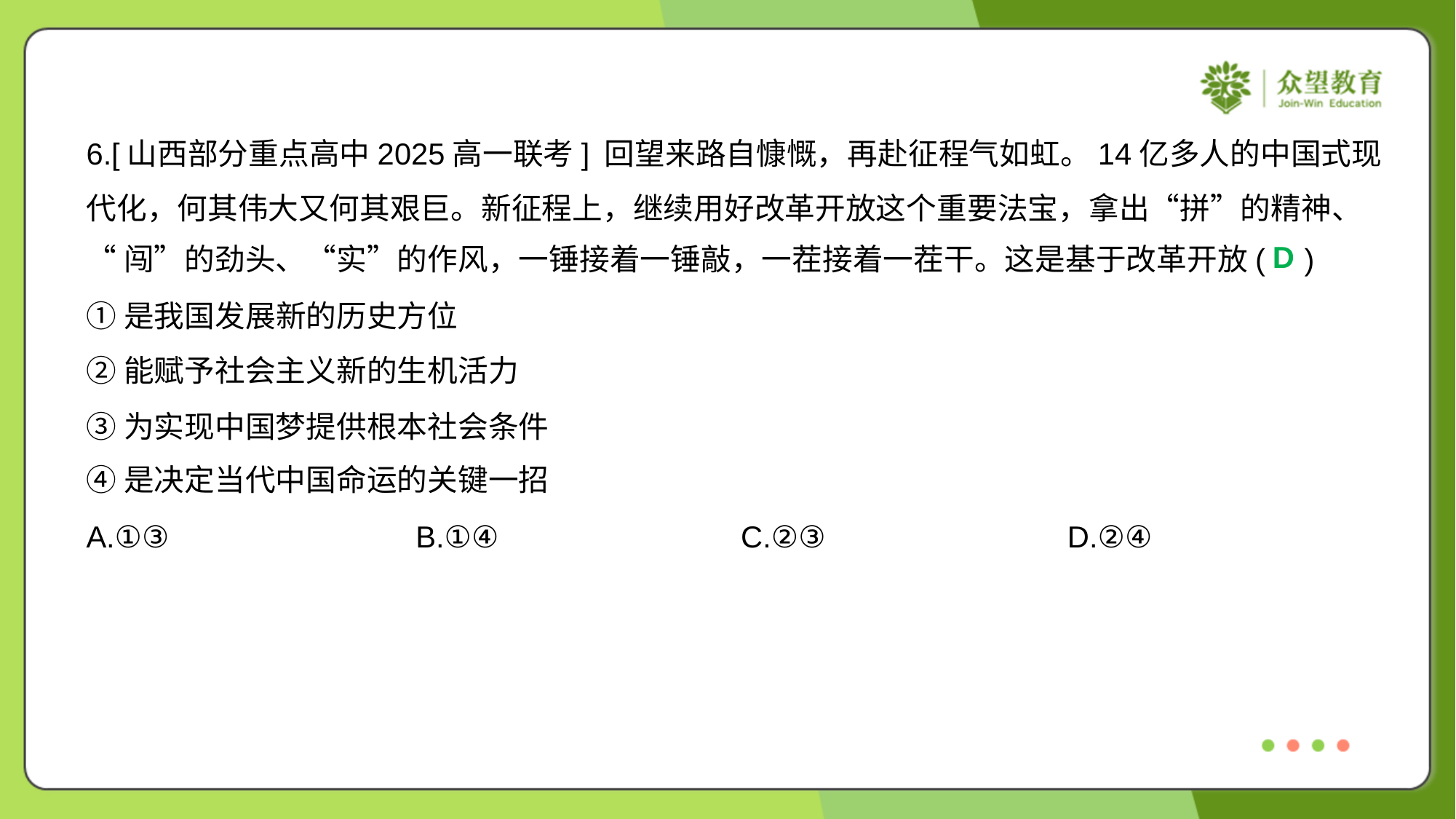

6.[山西部分重点高中2025高一联考] 回望来路自慷慨，再赴征程气如虹。14亿多人的中国式现
代化，何其伟大又何其艰巨。新征程上，继续用好改革开放这个重要法宝，拿出“拼”的精神、
“闯”的劲头、“实”的作风，一锤接着一锤敲，一茬接着一茬干。这是基于改革开放(     )
D
①是我国发展新的历史方位
②能赋予社会主义新的生机活力
③为实现中国梦提供根本社会条件
④是决定当代中国命运的关键一招
A.①③	B.①④	C.②③	D.②④